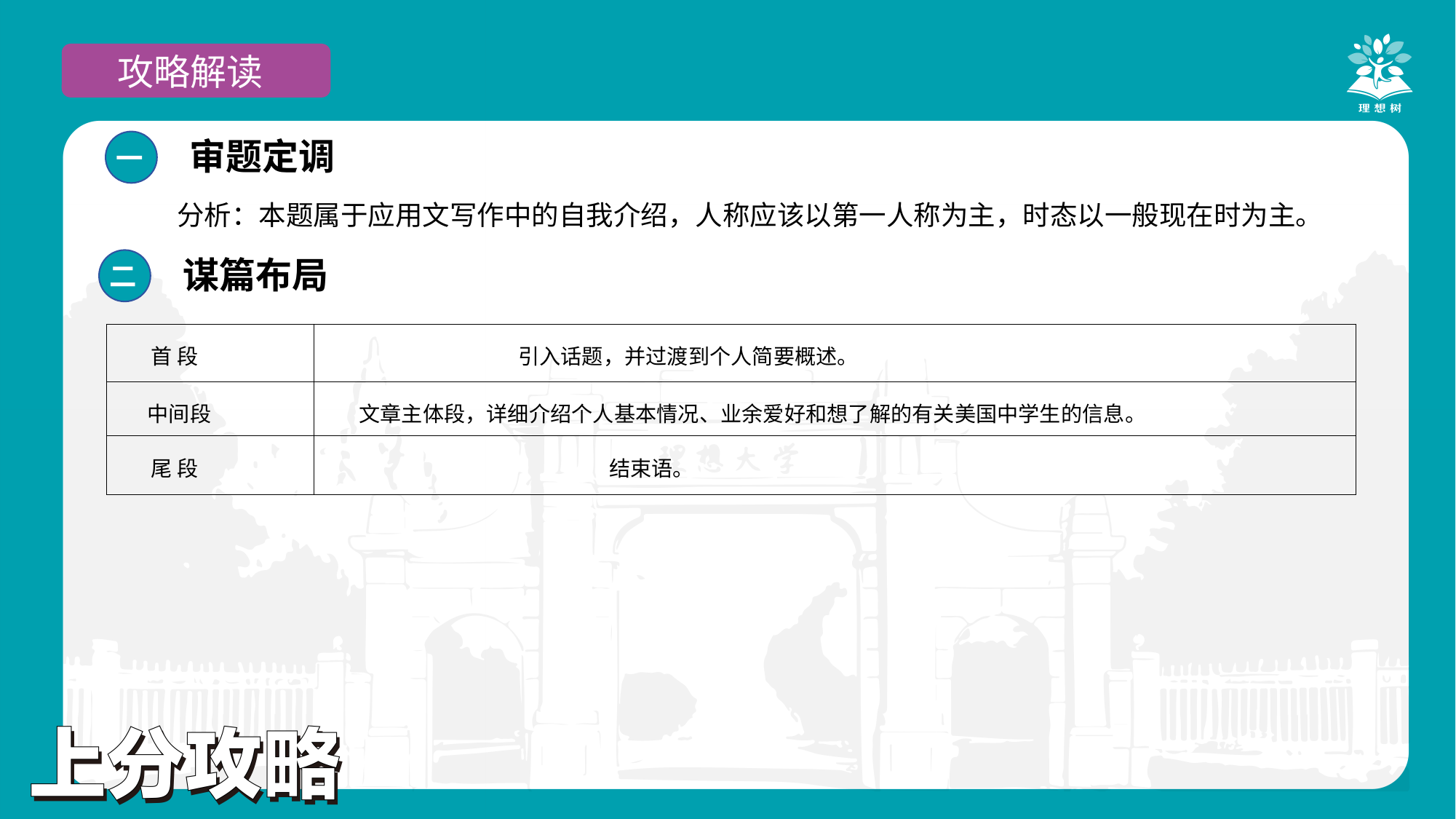

攻略解读
审题定调

一
分析：本题属于应用文写作中的自我介绍，人称应该以第一人称为主，时态以一般现在时为主。
谋篇布局

二
| 首 段 | 引入话题，并过渡到个人简要概述。 |
| --- | --- |
| 中间段 | 文章主体段，详细介绍个人基本情况、业余爱好和想了解的有关美国中学生的信息。 |
| 尾 段 | 结束语。 |